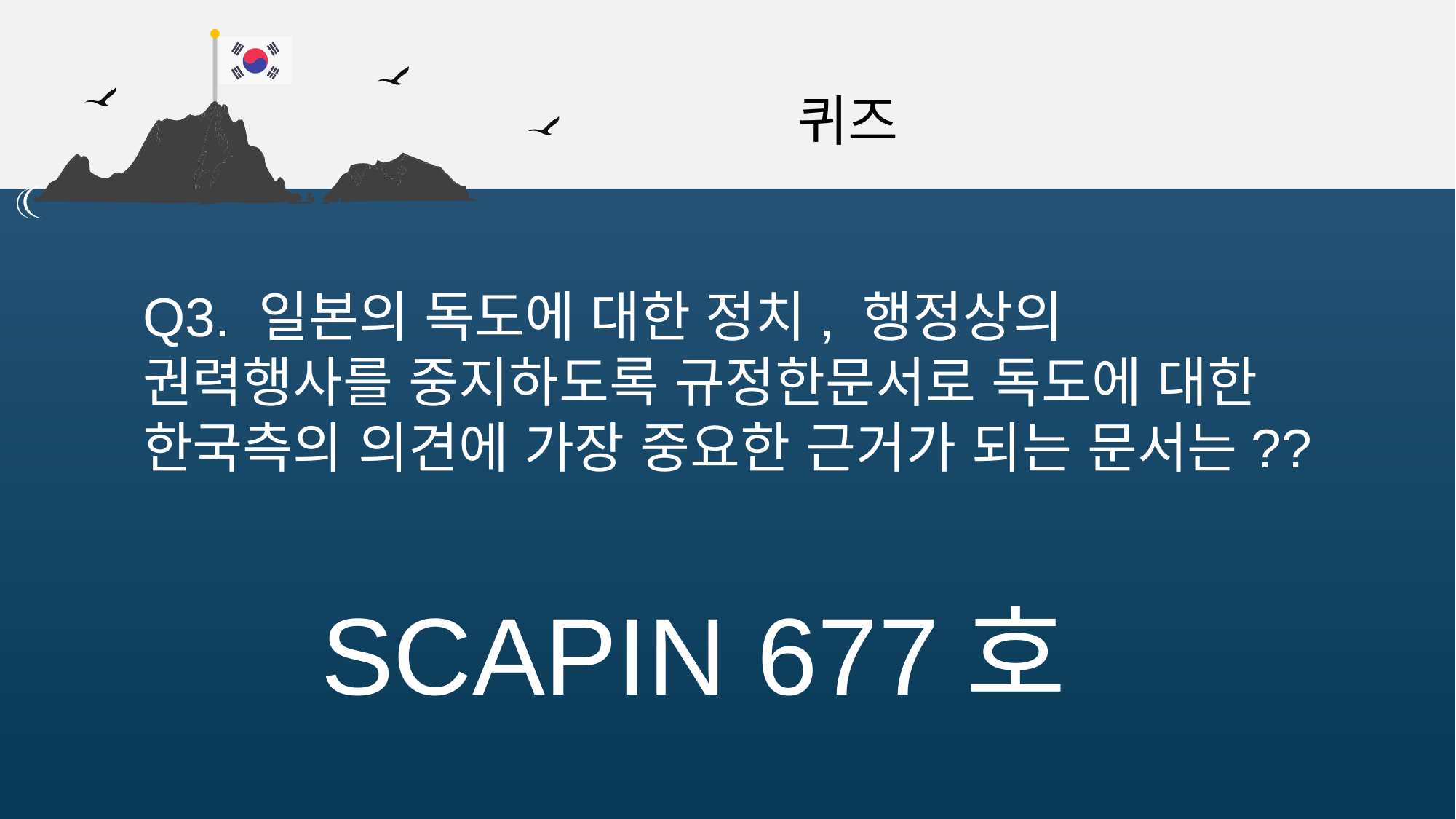

퀴즈

Q3. 일본의 독도에 대한 정치, 행정상의
권력행사를 중지하도록 규정한문서로 독도에 대한
한국측의 의견에 가장 중요한 근거가 되는 문서는??
SCAPIN 677호